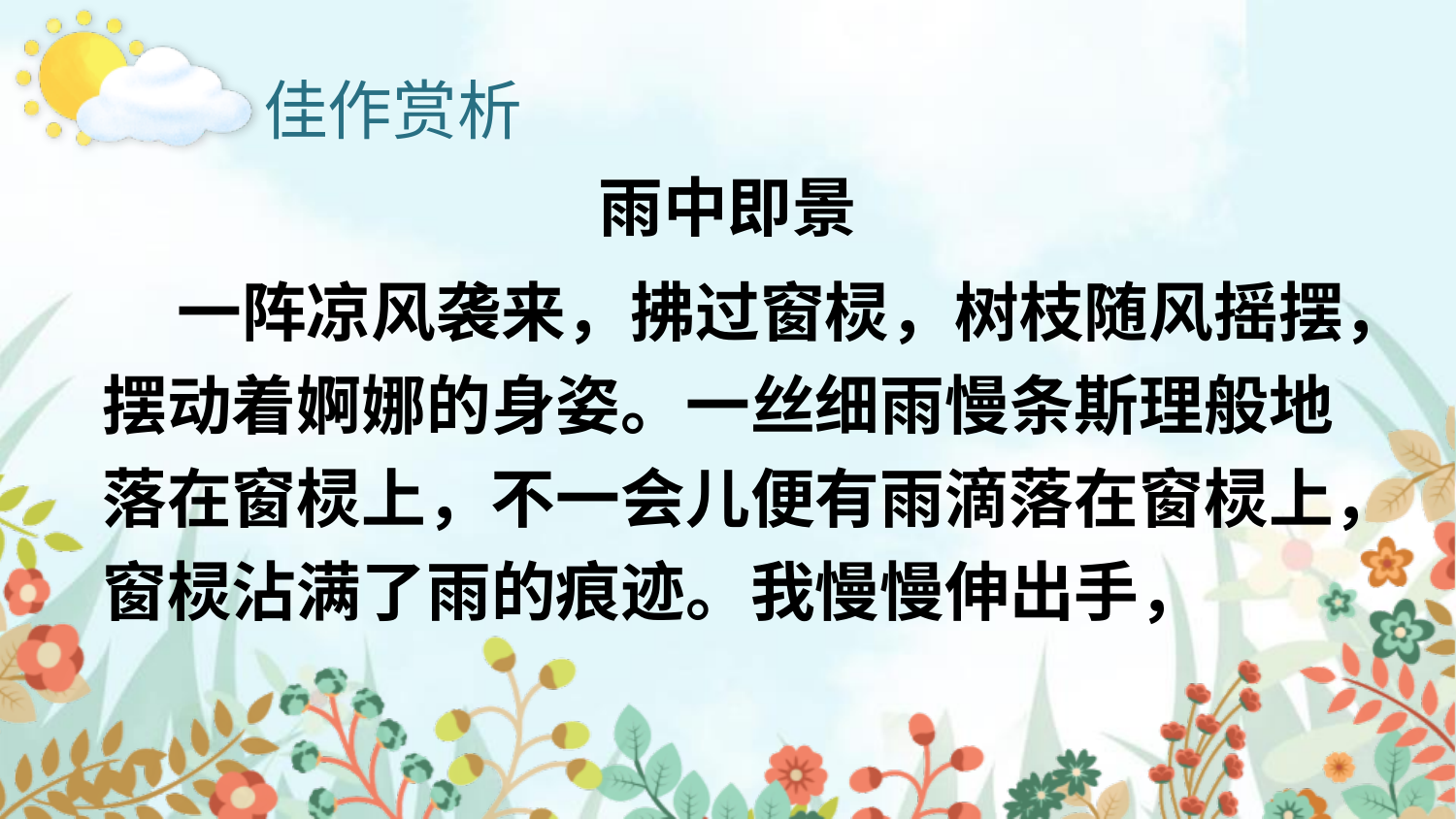

佳作赏析
雨中即景
    一阵凉风袭来，拂过窗棂，树枝随风摇摆，摆动着婀娜的身姿。一丝细雨慢条斯理般地落在窗棂上，不一会儿便有雨滴落在窗棂上，窗棂沾满了雨的痕迹。我慢慢伸出手，